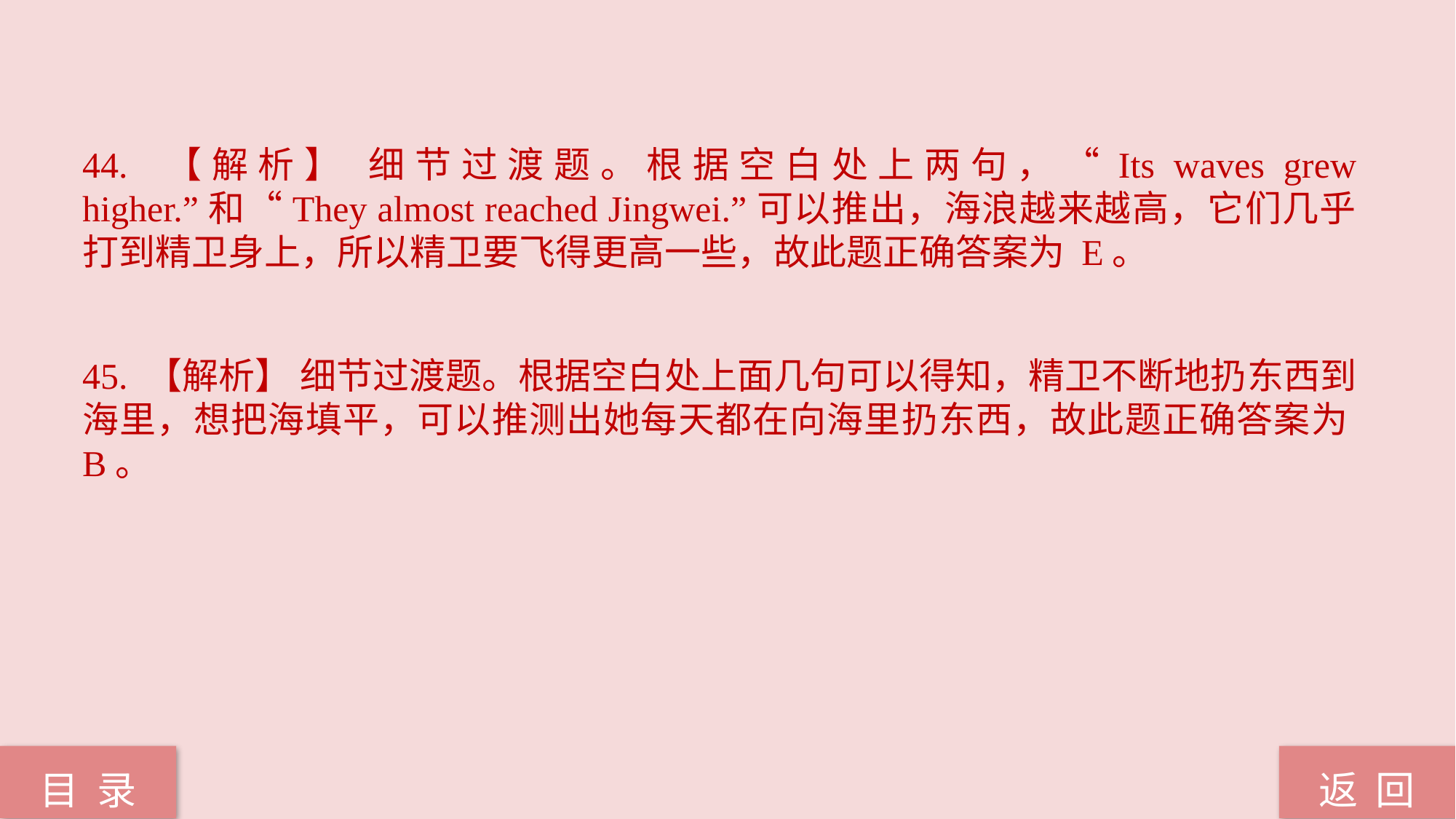

44. 【解析】 细节过渡题。根据空白处上两句，“Its waves grew higher.”和“They almost reached Jingwei.”可以推出，海浪越来越高，它们几乎打到精卫身上，所以精卫要飞得更高一些，故此题正确答案为 E。

45. 【解析】 细节过渡题。根据空白处上面几句可以得知，精卫不断地扔东西到海里，想把海填平，可以推测出她每天都在向海里扔东西，故此题正确答案为B。
返  回